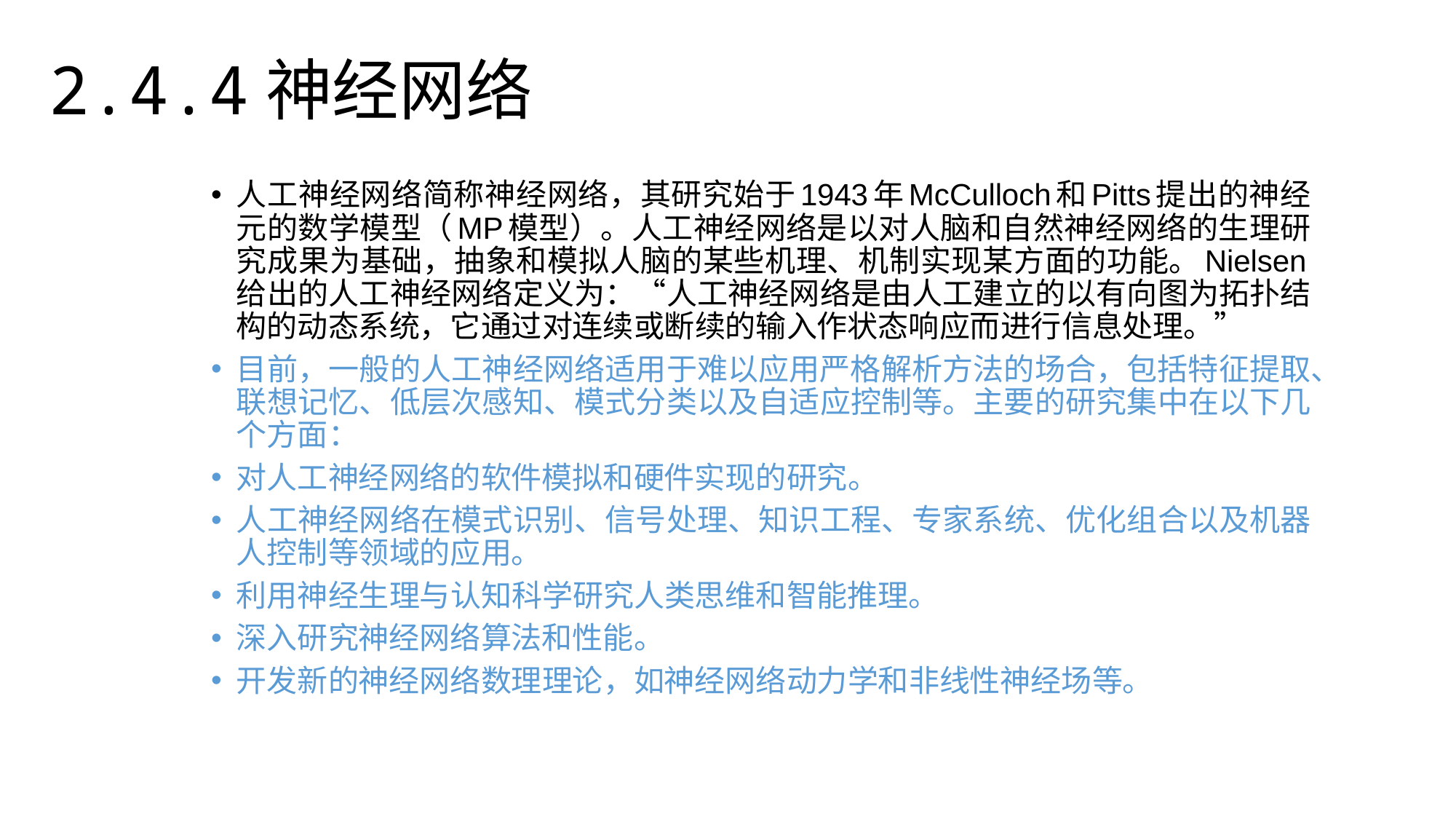

2.4.4神经网络
人工神经网络简称神经网络，其研究始于1943年McCulloch和Pitts提出的神经元的数学模型（MP模型）。人工神经网络是以对人脑和自然神经网络的生理研究成果为基础，抽象和模拟人脑的某些机理、机制实现某方面的功能。Nielsen给出的人工神经网络定义为：“人工神经网络是由人工建立的以有向图为拓扑结构的动态系统，它通过对连续或断续的输入作状态响应而进行信息处理。”
目前，一般的人工神经网络适用于难以应用严格解析方法的场合，包括特征提取、联想记忆、低层次感知、模式分类以及自适应控制等。主要的研究集中在以下几个方面：
对人工神经网络的软件模拟和硬件实现的研究。
人工神经网络在模式识别、信号处理、知识工程、专家系统、优化组合以及机器人控制等领域的应用。
利用神经生理与认知科学研究人类思维和智能推理。
深入研究神经网络算法和性能。
开发新的神经网络数理理论，如神经网络动力学和非线性神经场等。